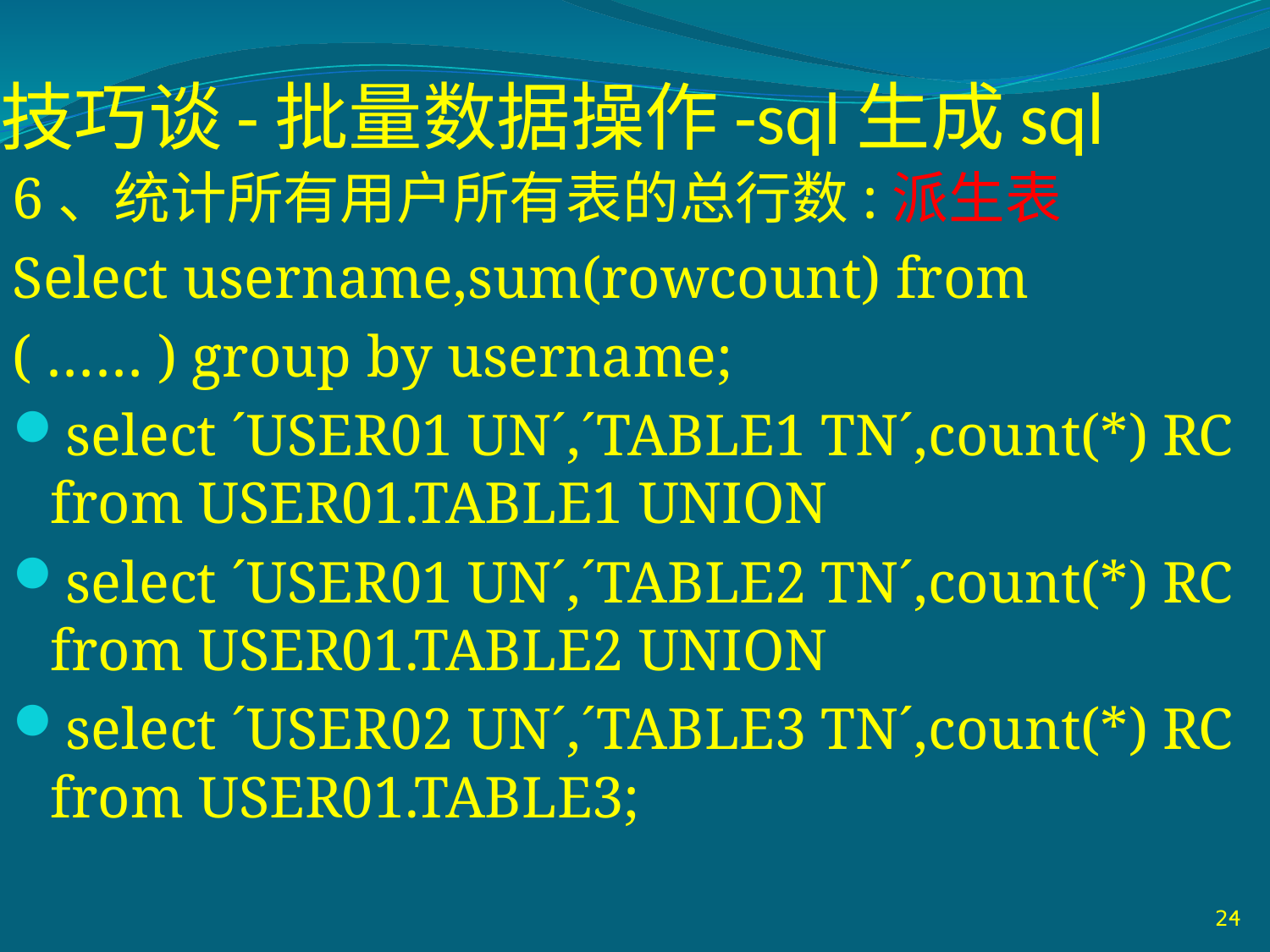

# 技巧谈-批量数据操作-sql生成sql
6、统计所有用户所有表的总行数:派生表
Select username,sum(rowcount) from
( …… ) group by username;
select ´USER01 UN´,´TABLE1 TN´,count(*) RC from USER01.TABLE1 UNION
select ´USER01 UN´,´TABLE2 TN´,count(*) RC from USER01.TABLE2 UNION
select ´USER02 UN´,´TABLE3 TN´,count(*) RC from USER01.TABLE3;
24